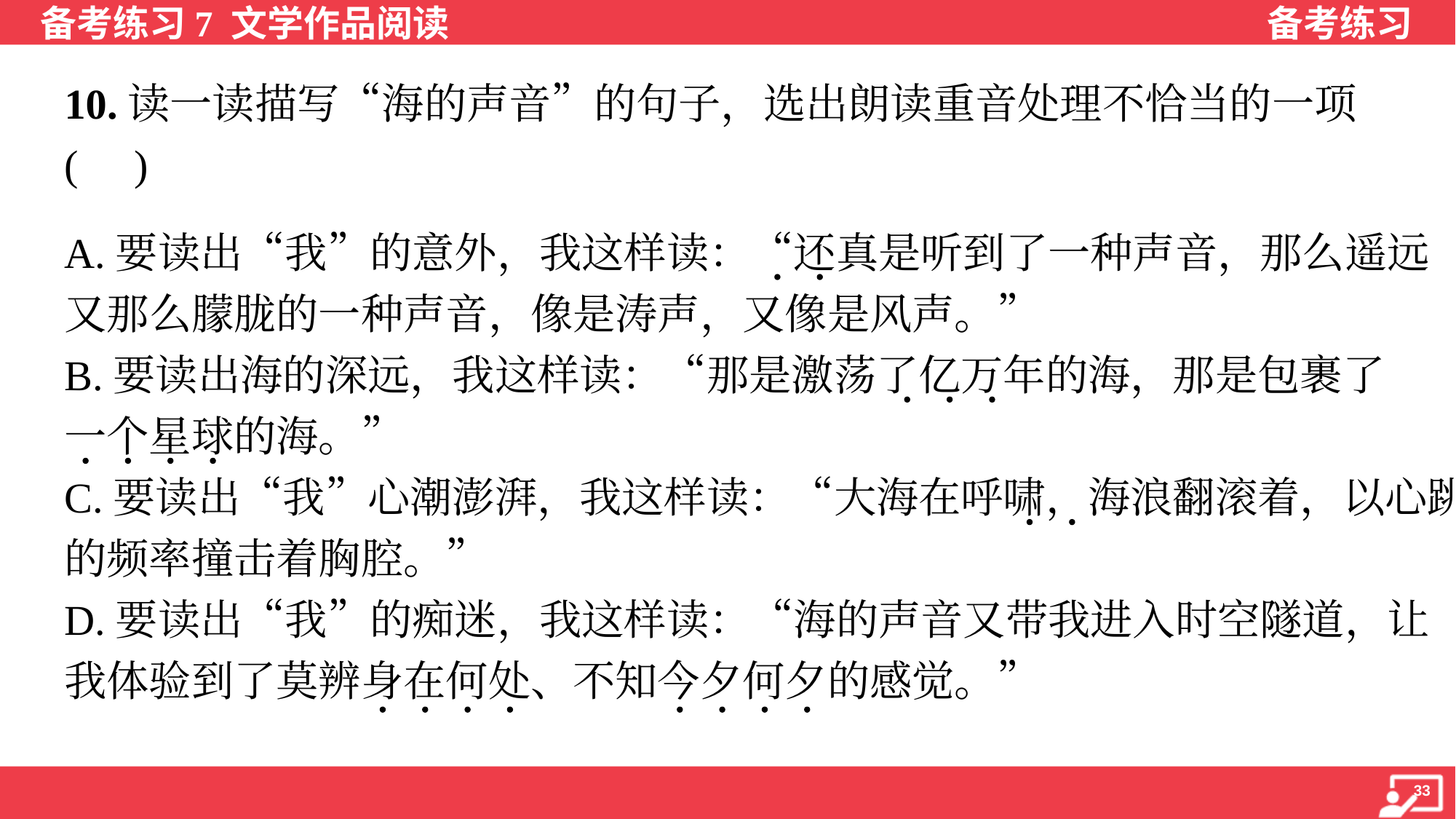

10.读一读描写“海的声音”的句子，选出朗读重音处理不恰当的一项
(     )
A.要读出“我”的意外，我这样读：“还真是听到了一种声音，那么遥远
又那么朦胧的一种声音，像是涛声，又像是风声。”
B.要读出海的深远，我这样读：“那是激荡了亿万年的海，那是包裹了
一个星球的海。”
C.要读出“我”心潮澎湃，我这样读：“大海在呼啸，海浪翻滚着，以心跳
的频率撞击着胸腔。”
D.要读出“我”的痴迷，我这样读：“海的声音又带我进入时空隧道，让
我体验到了莫辨身在何处、不知今夕何夕的感觉。”